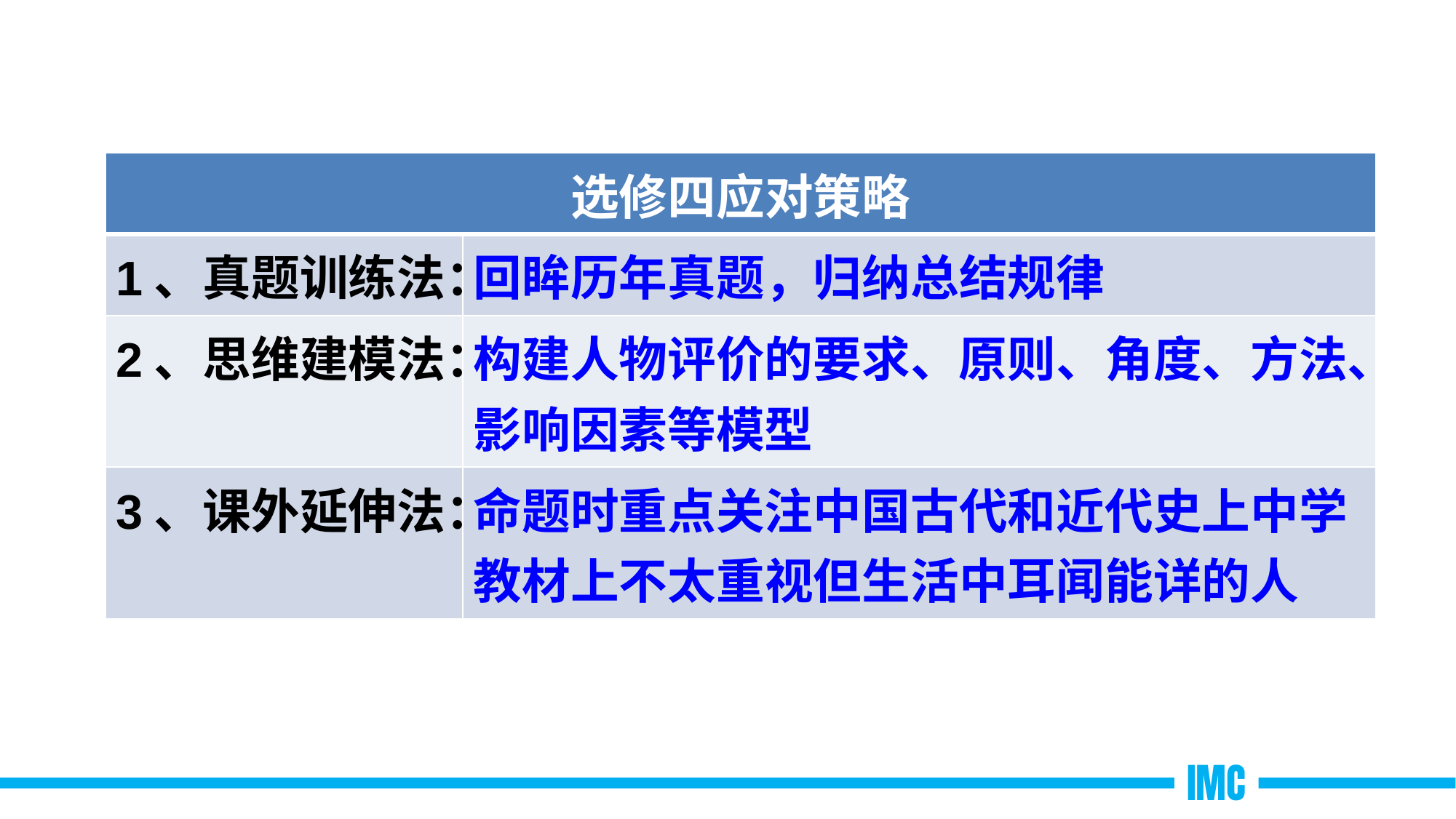

| 选修四应对策略 |  |
| --- | --- |
| 1、真题训练法： | 回眸历年真题，归纳总结规律 |
| 2、思维建模法： | 构建人物评价的要求、原则、角度、方法、影响因素等模型 |
| 3、课外延伸法： | 命题时重点关注中国古代和近代史上中学教材上不太重视但生活中耳闻能详的人 |